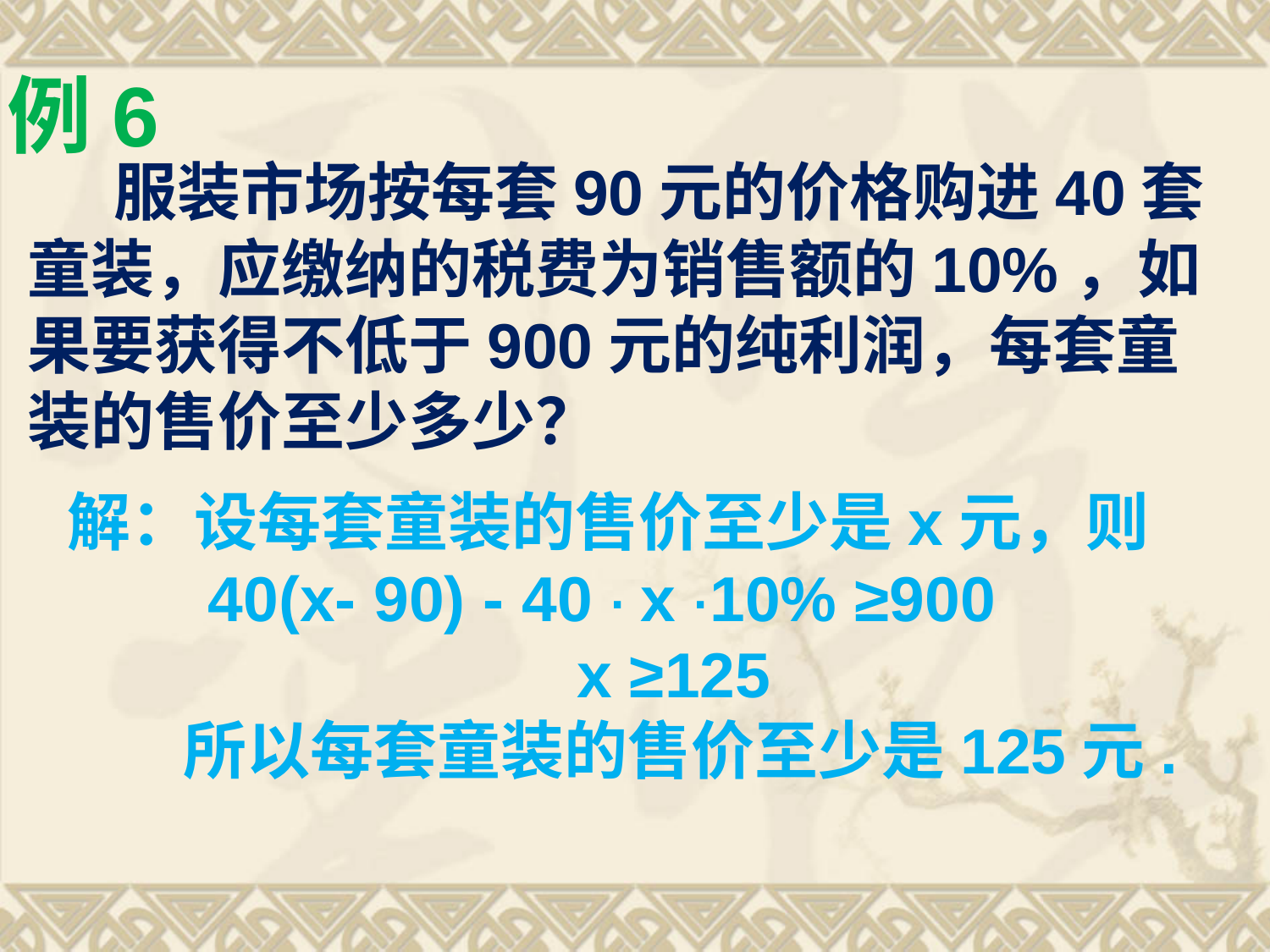

例6
     服装市场按每套90元的价格购进40套童装，应缴纳的税费为销售额的10%，如果要获得不低于900元的纯利润，每套童装的售价至少多少？
解：设每套童装的售价至少是x元，则
        40(x- 90) - 40 · x ·10% ≥900
                             x ≥125
       所以每套童装的售价至少是125元.